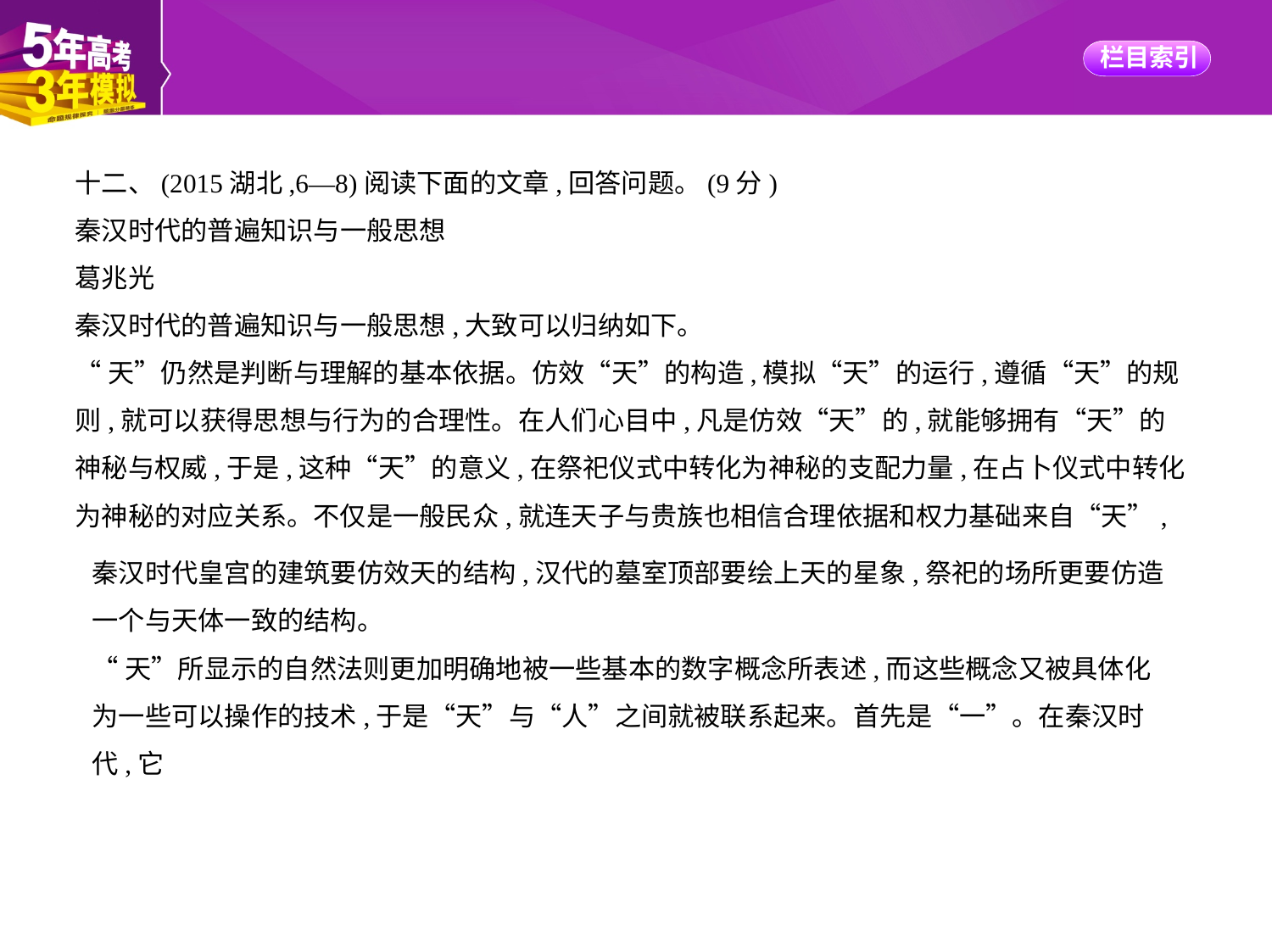

十二、(2015湖北,6—8)阅读下面的文章,回答问题。(9分)
秦汉时代的普遍知识与一般思想
葛兆光
秦汉时代的普遍知识与一般思想,大致可以归纳如下。
“天”仍然是判断与理解的基本依据。仿效“天”的构造,模拟“天”的运行,遵循“天”的规
则,就可以获得思想与行为的合理性。在人们心目中,凡是仿效“天”的,就能够拥有“天”的
神秘与权威,于是,这种“天”的意义,在祭祀仪式中转化为神秘的支配力量,在占卜仪式中转化
为神秘的对应关系。不仅是一般民众,就连天子与贵族也相信合理依据和权力基础来自“天”,
秦汉时代皇宫的建筑要仿效天的结构,汉代的墓室顶部要绘上天的星象,祭祀的场所更要仿造一个与天体一致的结构。
“天”所显示的自然法则更加明确地被一些基本的数字概念所表述,而这些概念又被具体化为一些可以操作的技术,于是“天”与“人”之间就被联系起来。首先是“一”。在秦汉时代,它